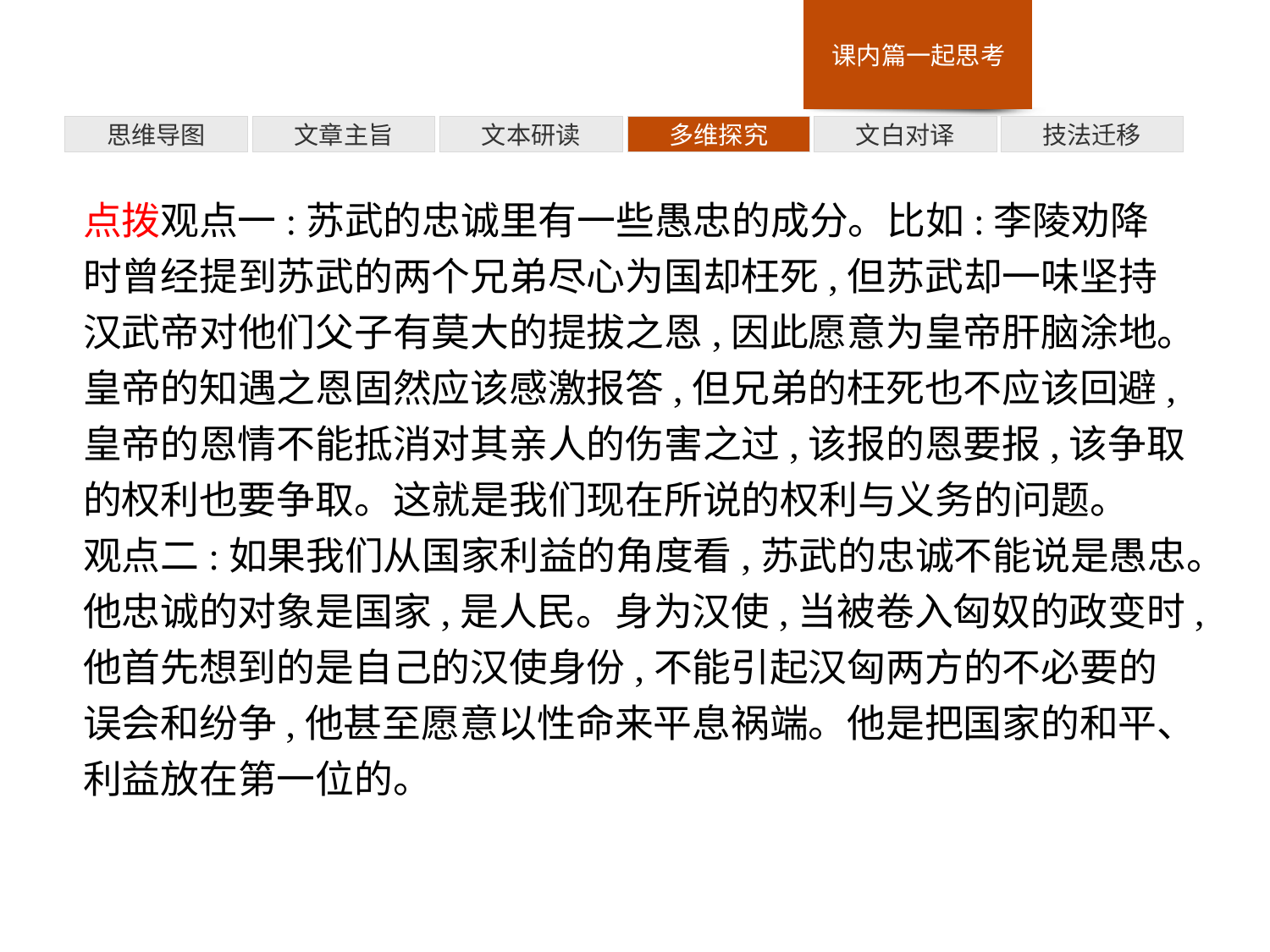

多维探究
思维导图
文章主旨
文本研读
文白对译
技法迁移
点拨观点一:苏武的忠诚里有一些愚忠的成分。比如:李陵劝降时曾经提到苏武的两个兄弟尽心为国却枉死,但苏武却一味坚持汉武帝对他们父子有莫大的提拔之恩,因此愿意为皇帝肝脑涂地。皇帝的知遇之恩固然应该感激报答,但兄弟的枉死也不应该回避,皇帝的恩情不能抵消对其亲人的伤害之过,该报的恩要报,该争取的权利也要争取。这就是我们现在所说的权利与义务的问题。
观点二:如果我们从国家利益的角度看,苏武的忠诚不能说是愚忠。他忠诚的对象是国家,是人民。身为汉使,当被卷入匈奴的政变时,他首先想到的是自己的汉使身份,不能引起汉匈两方的不必要的误会和纷争,他甚至愿意以性命来平息祸端。他是把国家的和平、利益放在第一位的。